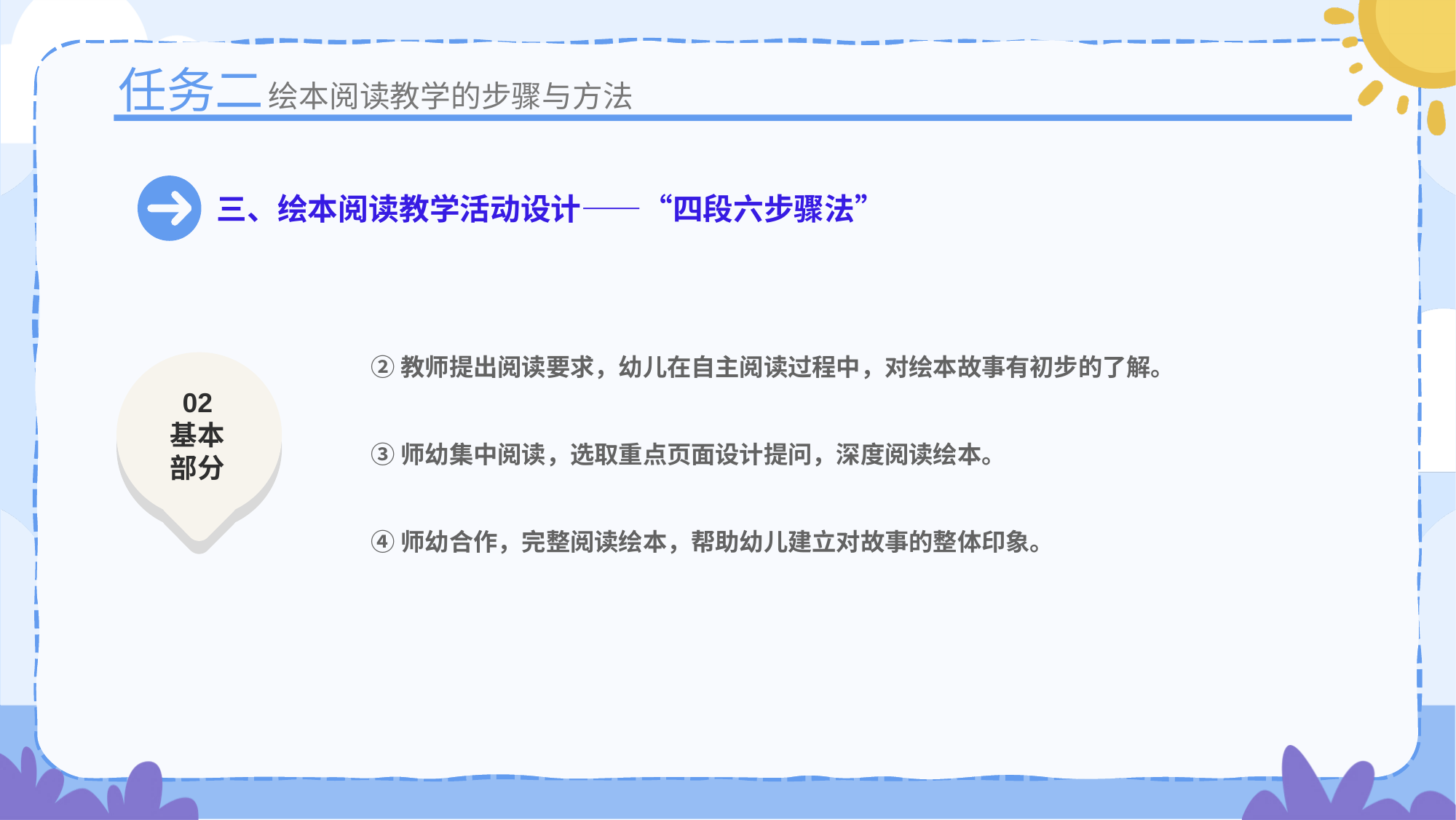

任务二
绘本阅读教学的步骤与方法

三、绘本阅读教学活动设计——“四段六步骤法”

②教师提出阅读要求，幼儿在自主阅读过程中，对绘本故事有初步的了解。

③师幼集中阅读，选取重点页面设计提问，深度阅读绘本。

④师幼合作，完整阅读绘本，帮助幼儿建立对故事的整体印象。

02
基本部分